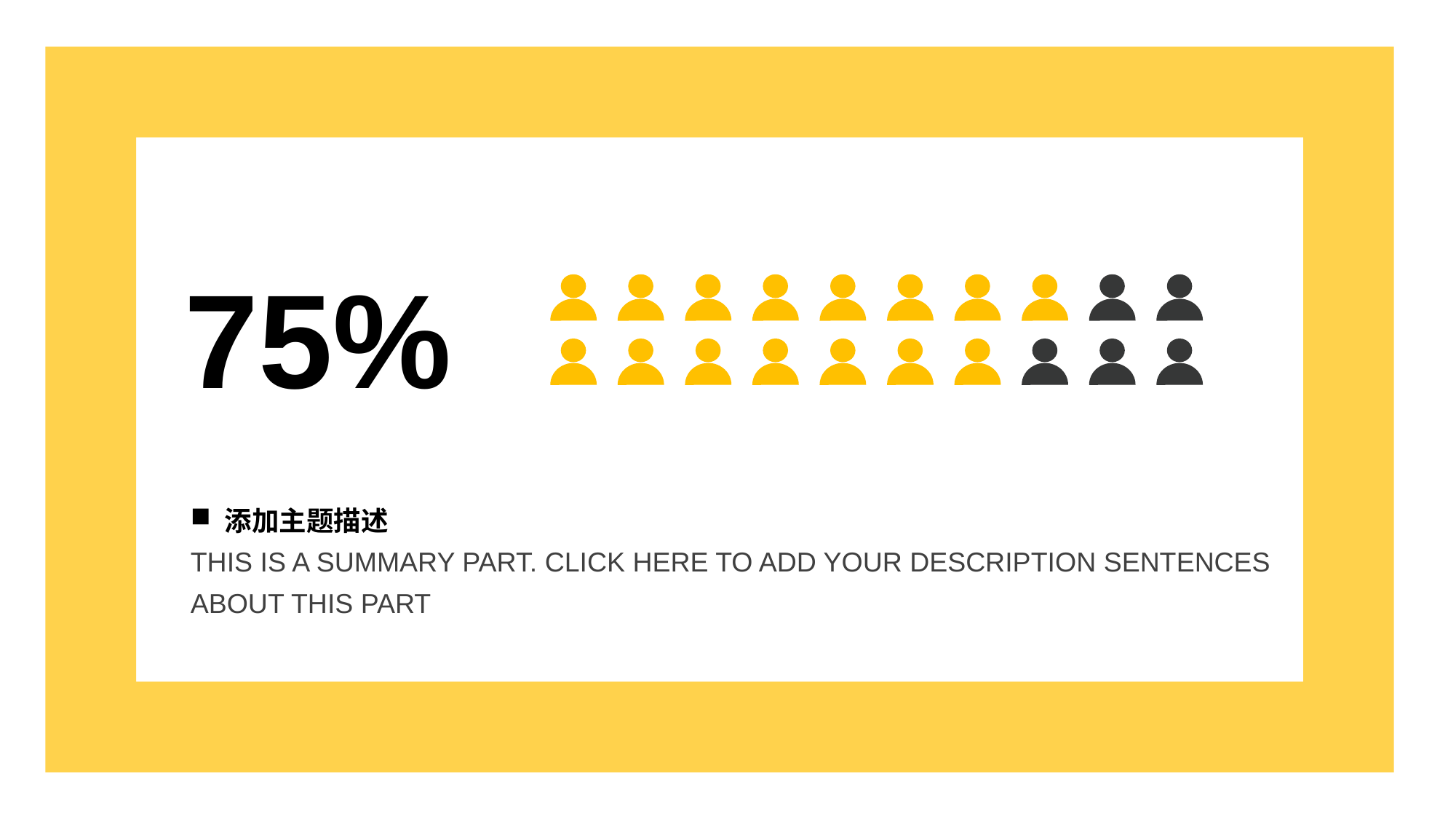

75%

添加主题描述
THIS IS A SUMMARY PART. CLICK HERE TO ADD YOUR DESCRIPTION SENTENCES ABOUT THIS PART